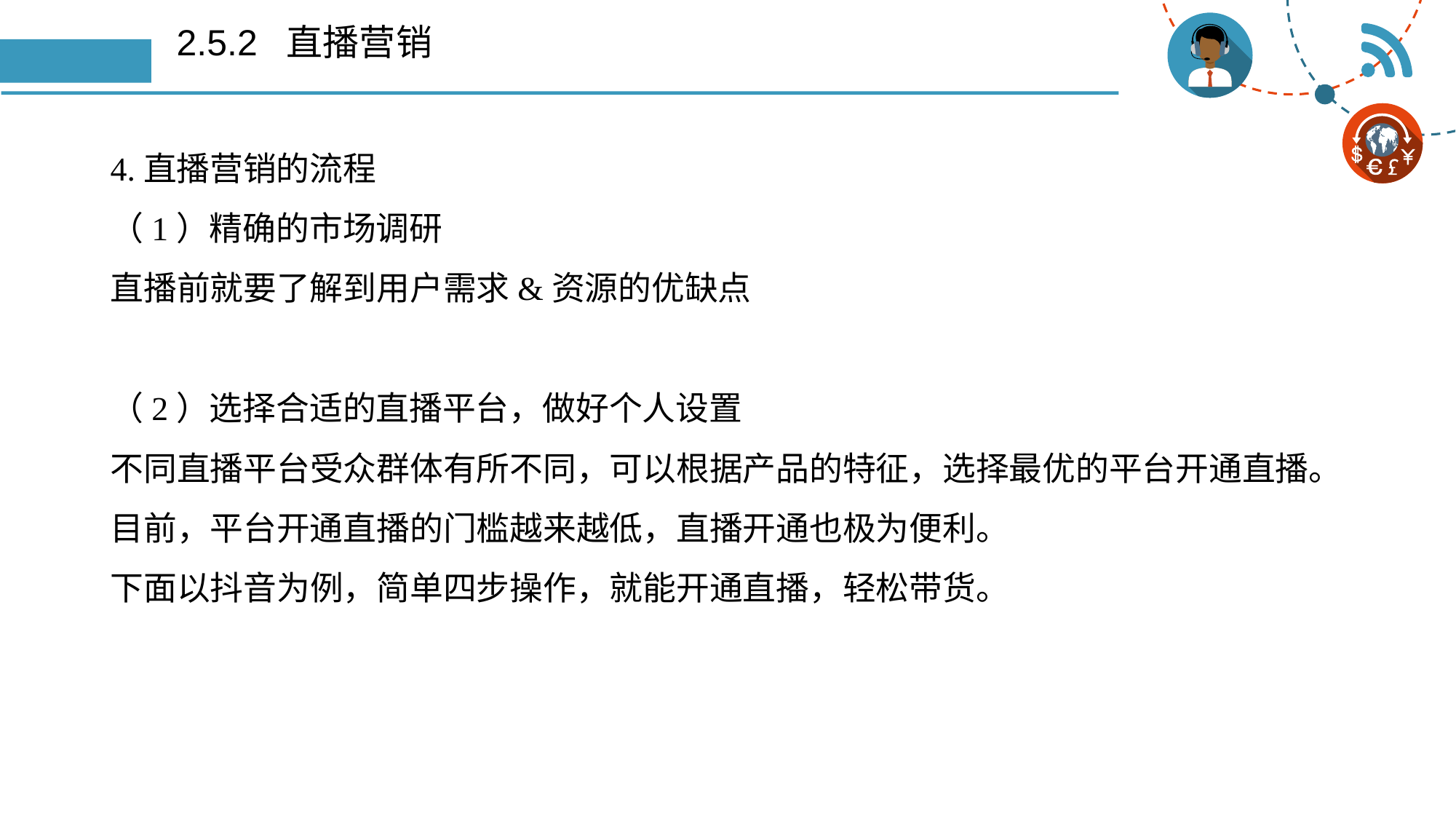

# 2.5.2  直播营销
4.直播营销的流程
（1）精确的市场调研
直播前就要了解到用户需求&资源的优缺点

（2）选择合适的直播平台，做好个人设置
不同直播平台受众群体有所不同，可以根据产品的特征，选择最优的平台开通直播。
目前，平台开通直播的门槛越来越低，直播开通也极为便利。
下面以抖音为例，简单四步操作，就能开通直播，轻松带货。